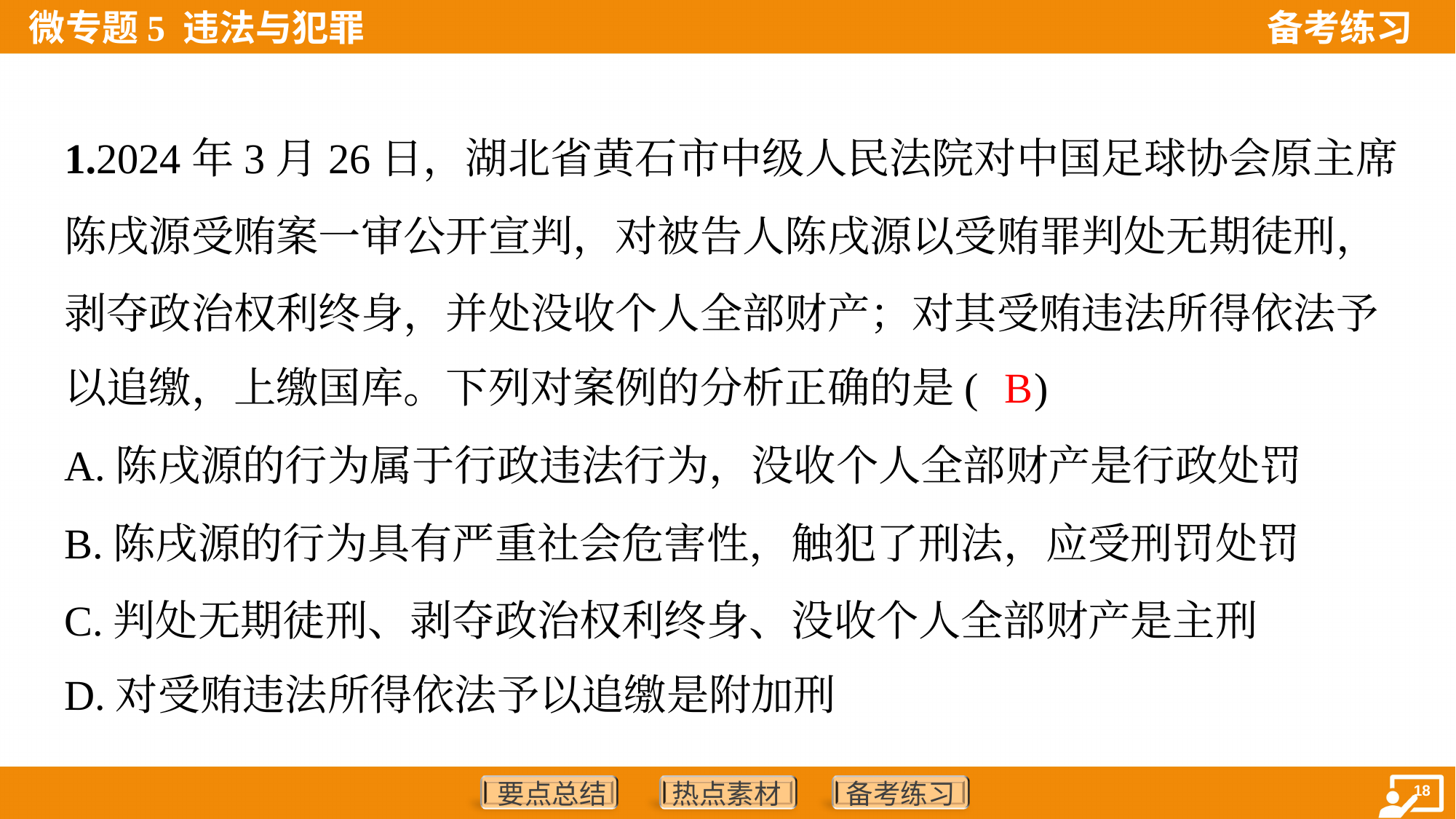

1.2024年3月26日，湖北省黄石市中级人民法院对中国足球协会原主席
陈戌源受贿案一审公开宣判，对被告人陈戌源以受贿罪判处无期徒刑，
剥夺政治权利终身，并处没收个人全部财产；对其受贿违法所得依法予
以追缴，上缴国库。下列对案例的分析正确的是(     )
B
A.陈戌源的行为属于行政违法行为，没收个人全部财产是行政处罚
B.陈戌源的行为具有严重社会危害性，触犯了刑法，应受刑罚处罚
C.判处无期徒刑、剥夺政治权利终身、没收个人全部财产是主刑
D.对受贿违法所得依法予以追缴是附加刑